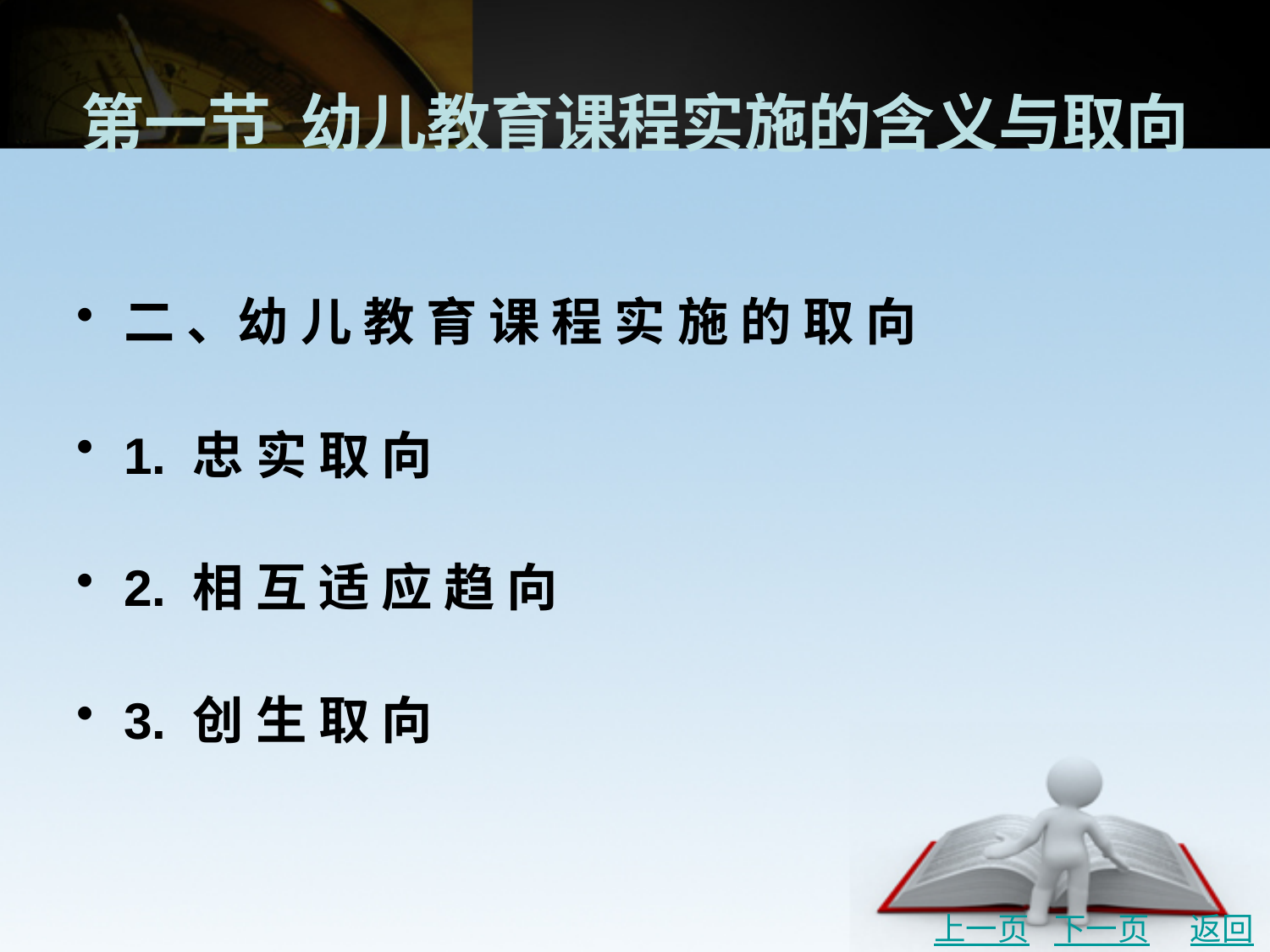

# 第一节  幼儿教育课程实施的含义与取向
二 、幼 儿 教 育 课 程 实 施 的 取 向
1. 忠 实 取 向
2. 相 互 适 应 趋 向
3. 创 生 取 向

上一页
下一页
返回